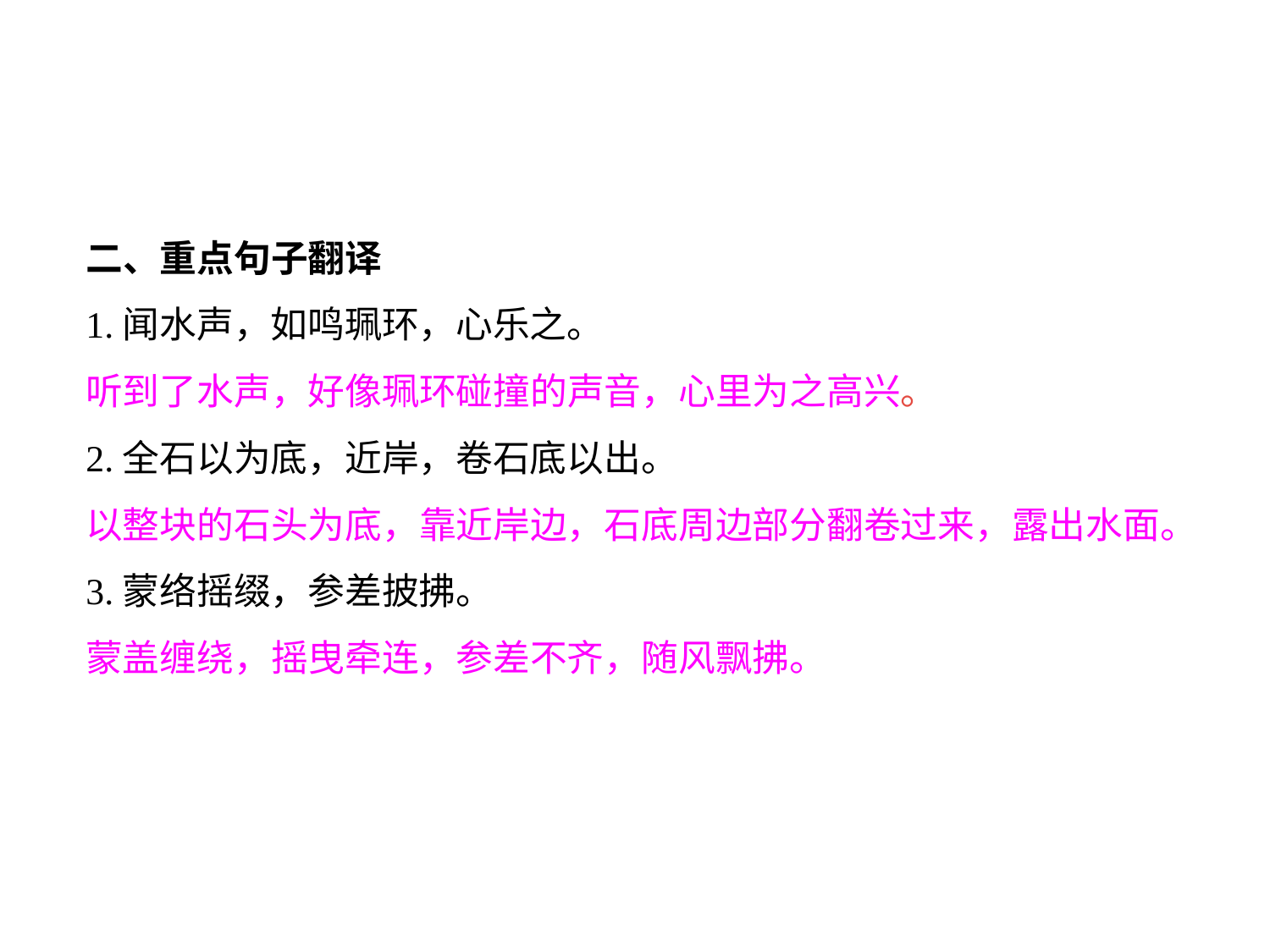

二、重点句子翻译
1.闻水声，如鸣珮环，心乐之。
听到了水声，好像珮环碰撞的声音，心里为之高兴。
2.全石以为底，近岸，卷石底以出。
以整块的石头为底，靠近岸边，石底周边部分翻卷过来，露出水面。
3.蒙络摇缀，参差披拂。
蒙盖缠绕，摇曳牵连，参差不齐，随风飘拂。